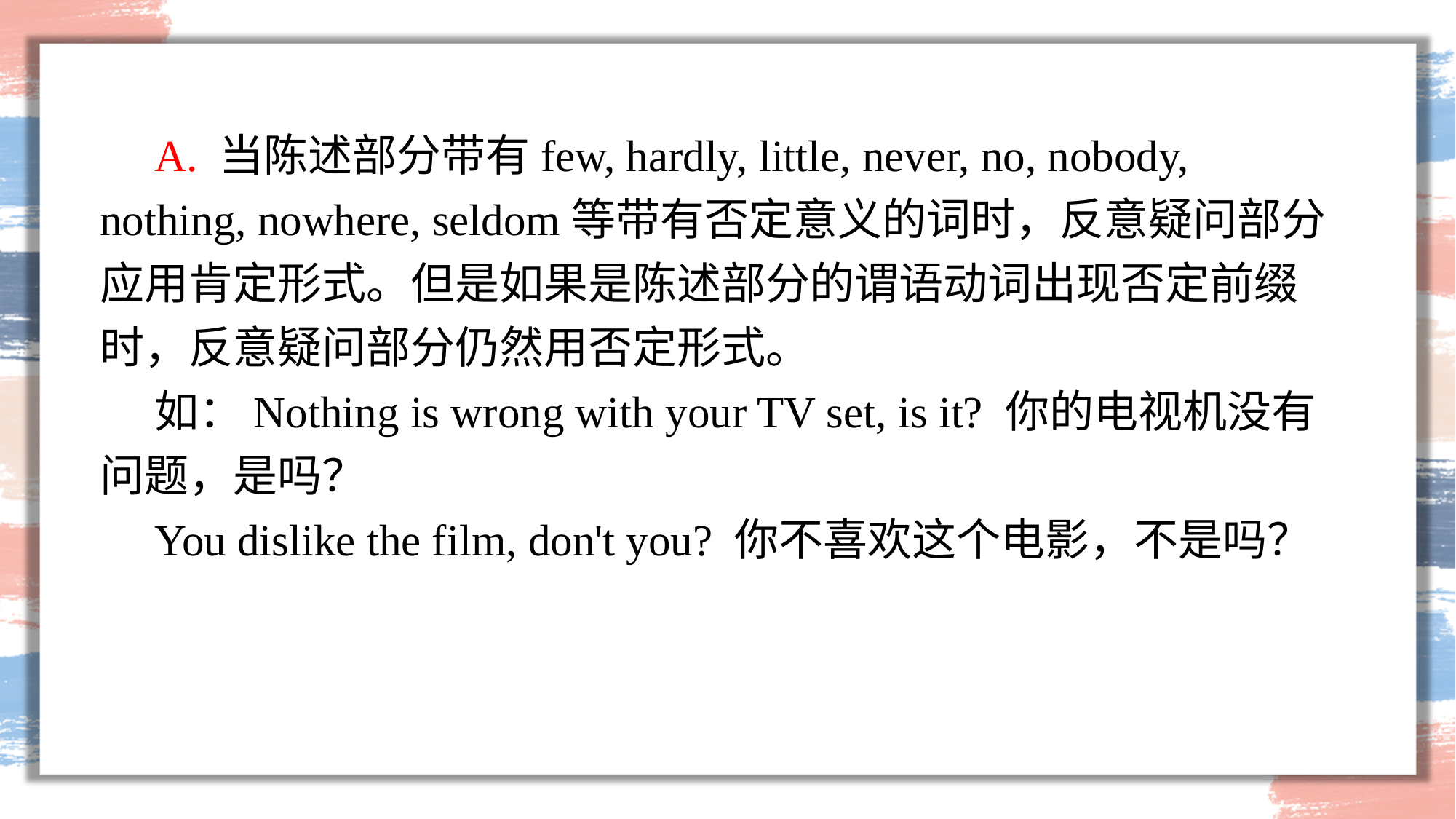

A. 当陈述部分带有few, hardly, little, never, no, nobody, nothing, nowhere, seldom等带有否定意义的词时，反意疑问部分应用肯定形式。但是如果是陈述部分的谓语动词出现否定前缀时，反意疑问部分仍然用否定形式。
如：Nothing is wrong with your TV set, is it? 你的电视机没有问题，是吗？
You dislike the film, don't you? 你不喜欢这个电影，不是吗？